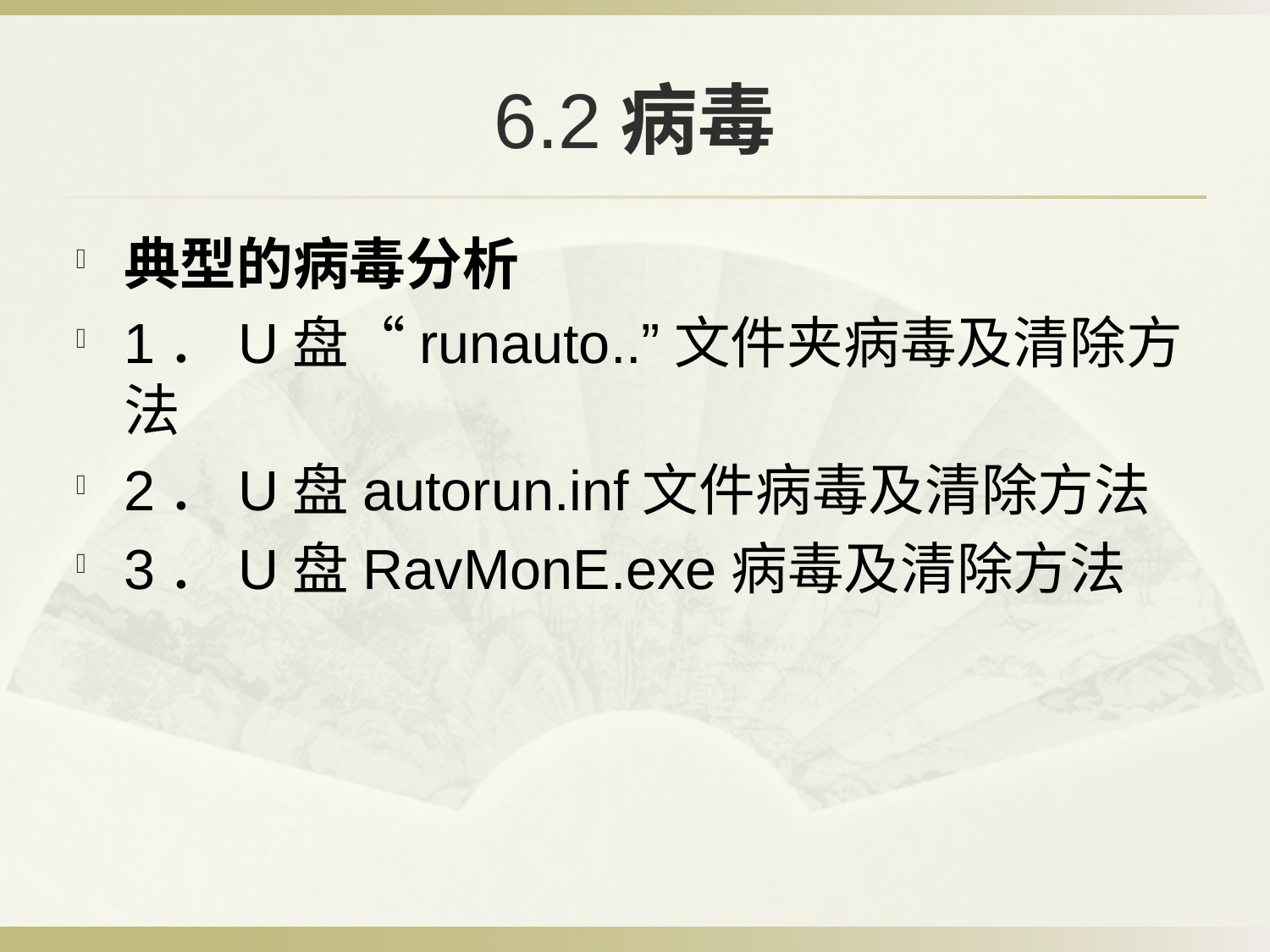

# 6.2病毒
典型的病毒分析
1．U盘“runauto..”文件夹病毒及清除方法
2．U盘autorun.inf文件病毒及清除方法
3．U盘RavMonE.exe病毒及清除方法